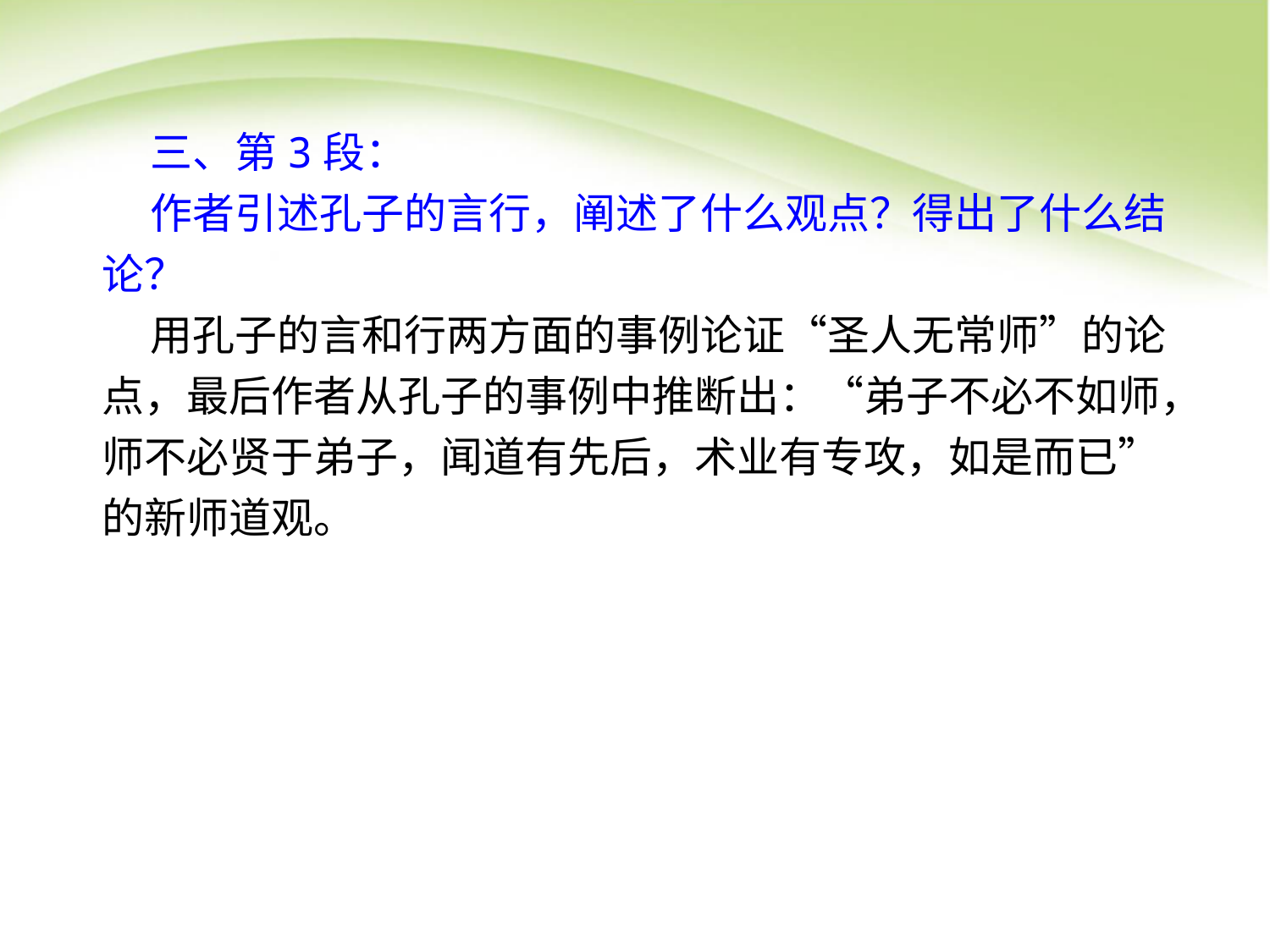

三、第3段：
    作者引述孔子的言行，阐述了什么观点？得出了什么结论？
    用孔子的言和行两方面的事例论证“圣人无常师”的论点，最后作者从孔子的事例中推断出：“弟子不必不如师，师不必贤于弟子，闻道有先后，术业有专攻，如是而已”的新师道观。